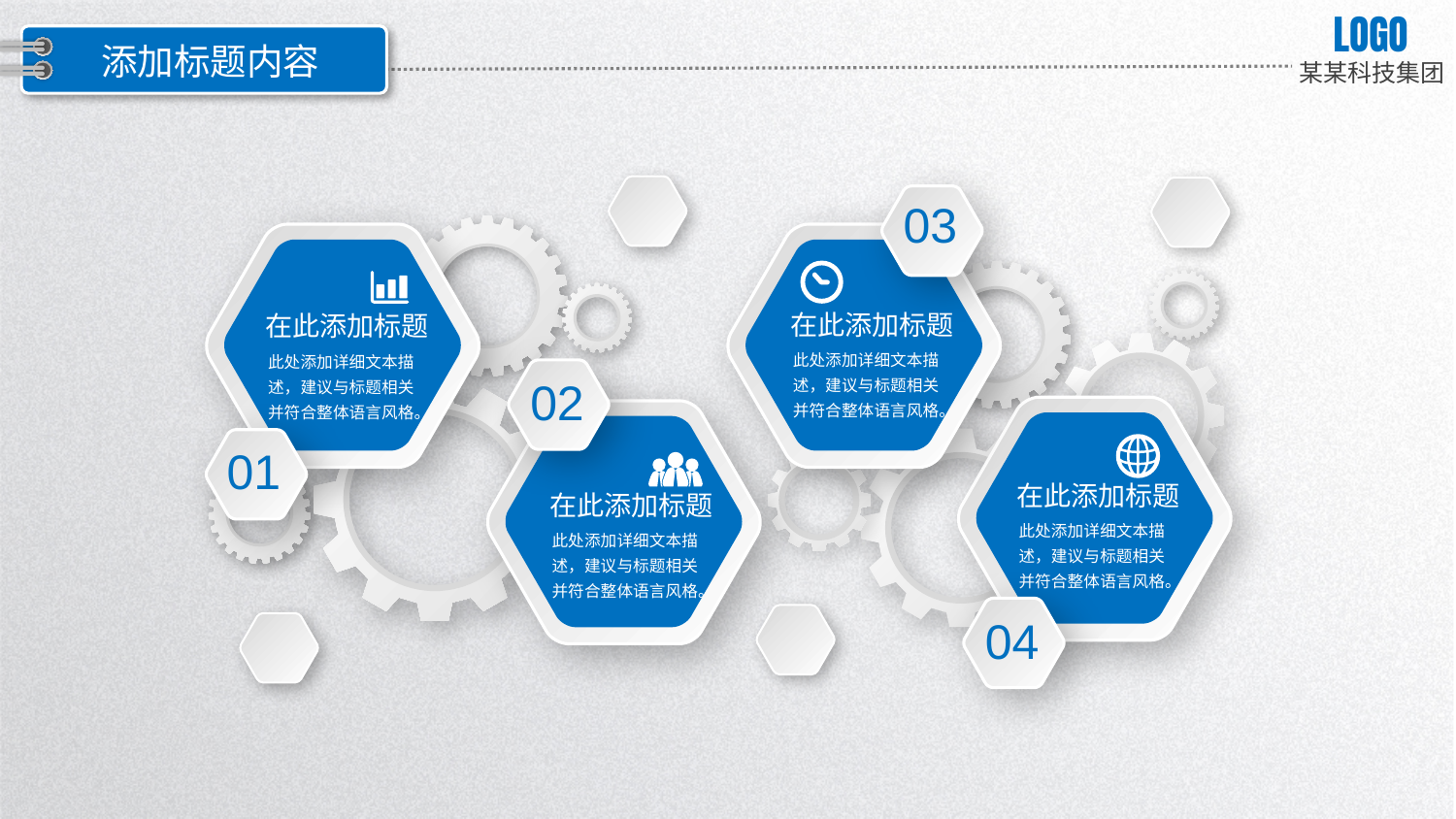

LOGO
某某科技集团

添加标题内容

03

在此添加标题
此处添加详细文本描述，建议与标题相关并符合整体语言风格。

在此添加标题
此处添加详细文本描述，建议与标题相关并符合整体语言风格。

02

在此添加标题
此处添加详细文本描述，建议与标题相关并符合整体语言风格。

在此添加标题
此处添加详细文本描述，建议与标题相关并符合整体语言风格。

01

04